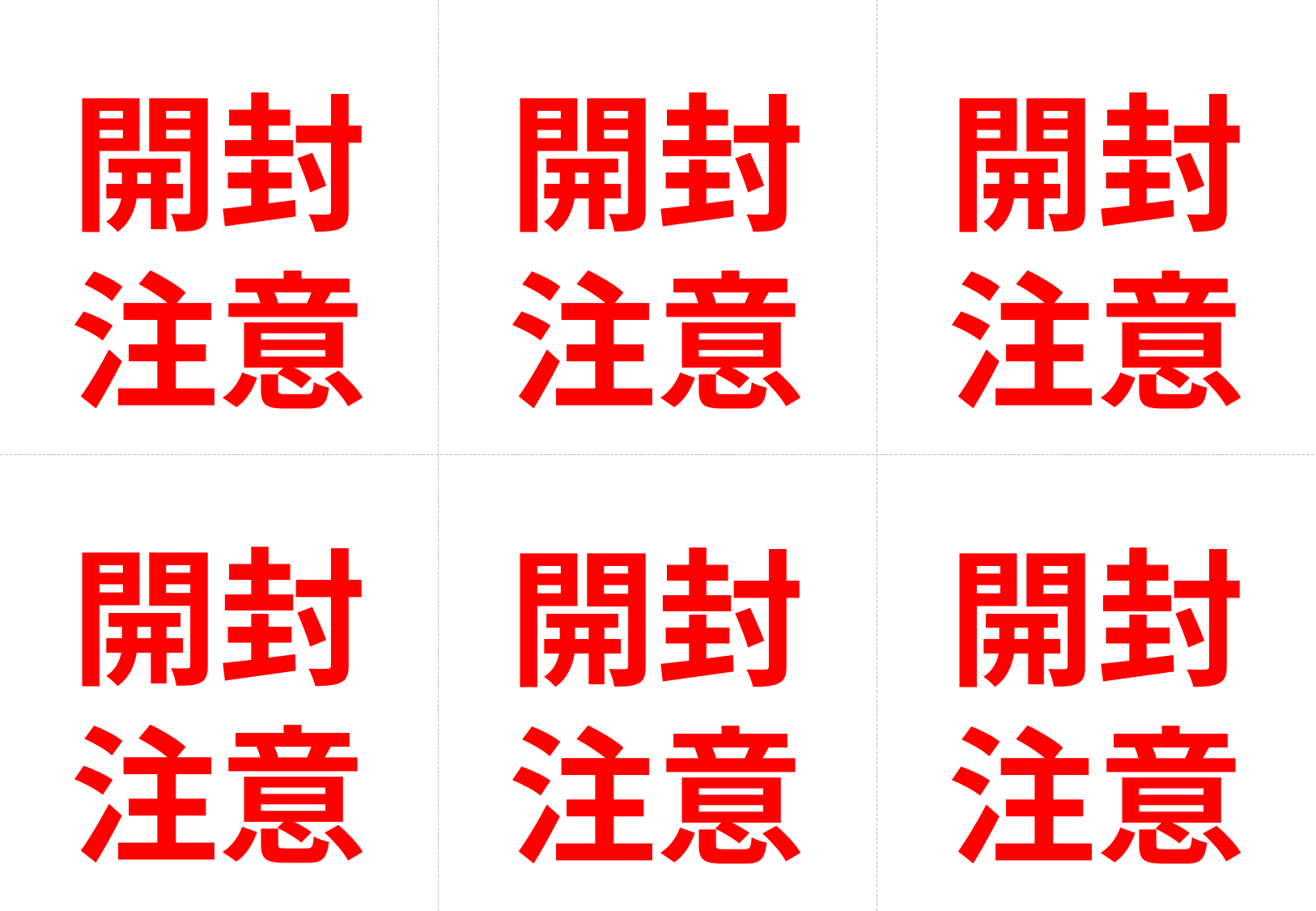

開封
注意
開封
注意
開封
注意
開封
注意
開封
注意
開封
注意